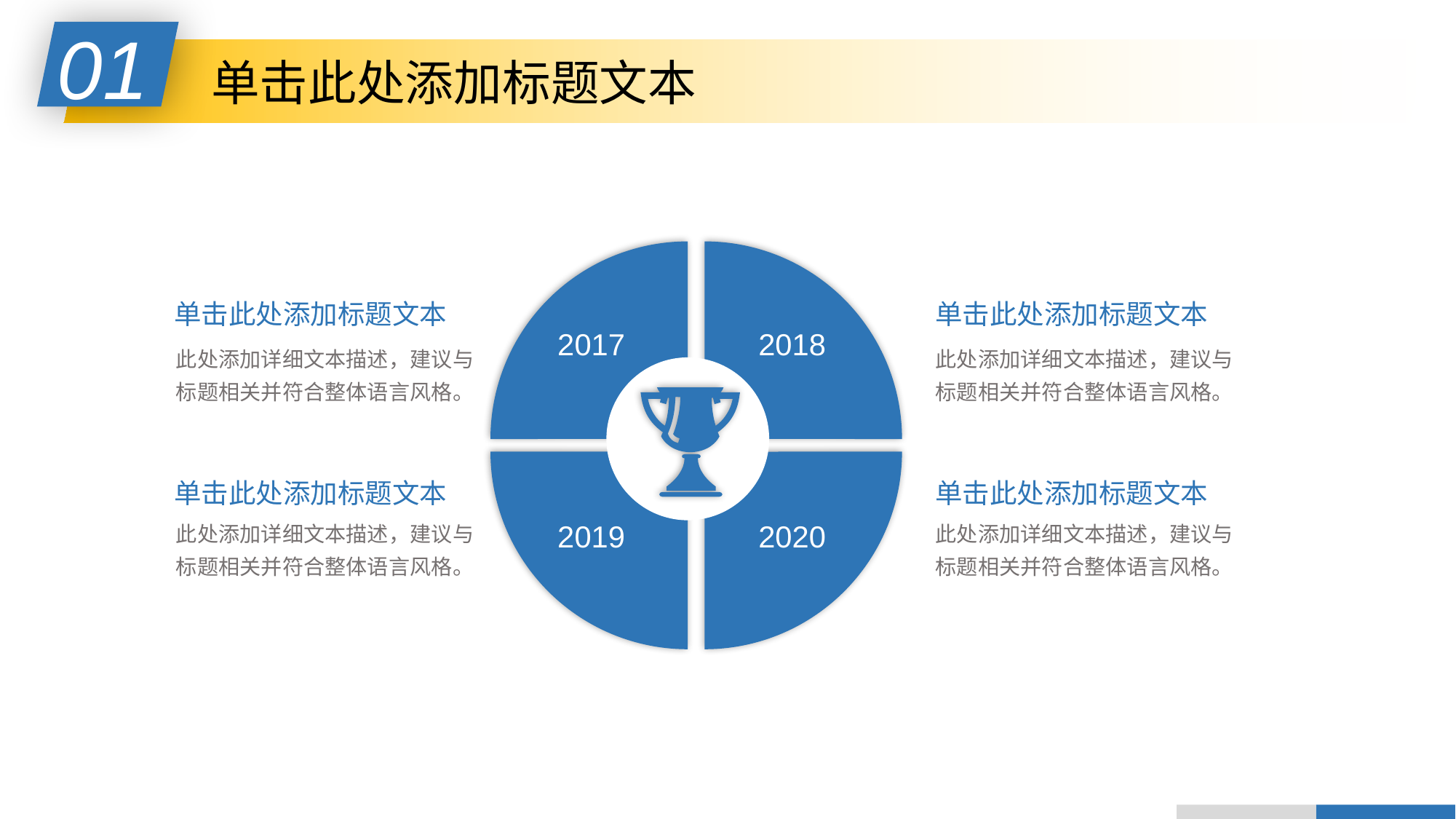

01
单击此处添加标题文本

2017
2018
2019
2020
单击此处添加标题文本
此处添加详细文本描述，建议与标题相关并符合整体语言风格。
单击此处添加标题文本
此处添加详细文本描述，建议与标题相关并符合整体语言风格。

单击此处添加标题文本
此处添加详细文本描述，建议与标题相关并符合整体语言风格。
单击此处添加标题文本
此处添加详细文本描述，建议与标题相关并符合整体语言风格。